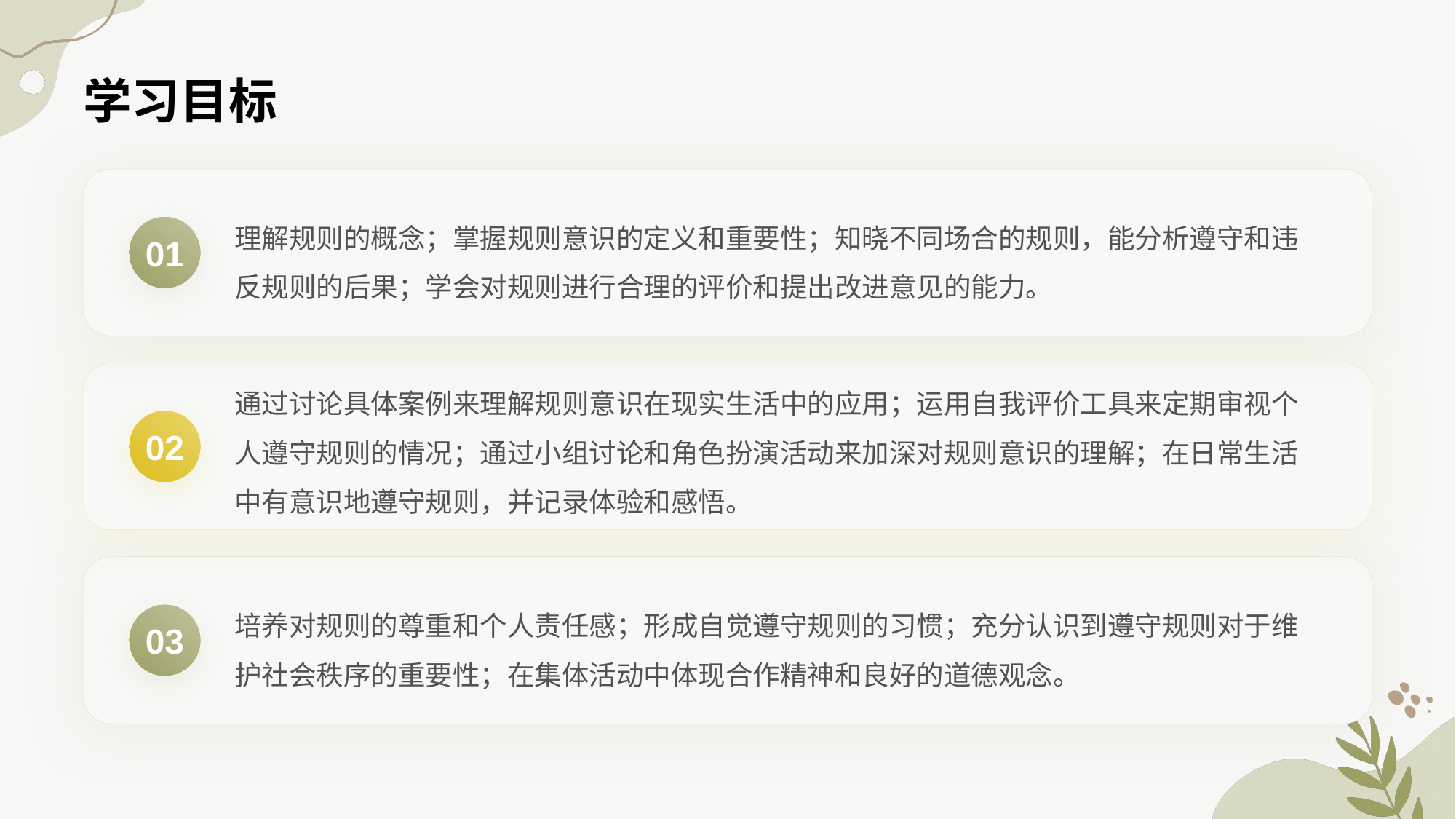

学习目标

理解规则的概念；掌握规则意识的定义和重要性；知晓不同场合的规则，能分析遵守和违反规则的后果；学会对规则进行合理的评价和提出改进意见的能力。
01
通过讨论具体案例来理解规则意识在现实生活中的应用；运用自我评价工具来定期审视个人遵守规则的情况；通过小组讨论和角色扮演活动来加深对规则意识的理解；在日常生活中有意识地遵守规则，并记录体验和感悟。

02
培养对规则的尊重和个人责任感；形成自觉遵守规则的习惯；充分认识到遵守规则对于维护社会秩序的重要性；在集体活动中体现合作精神和良好的道德观念。

03